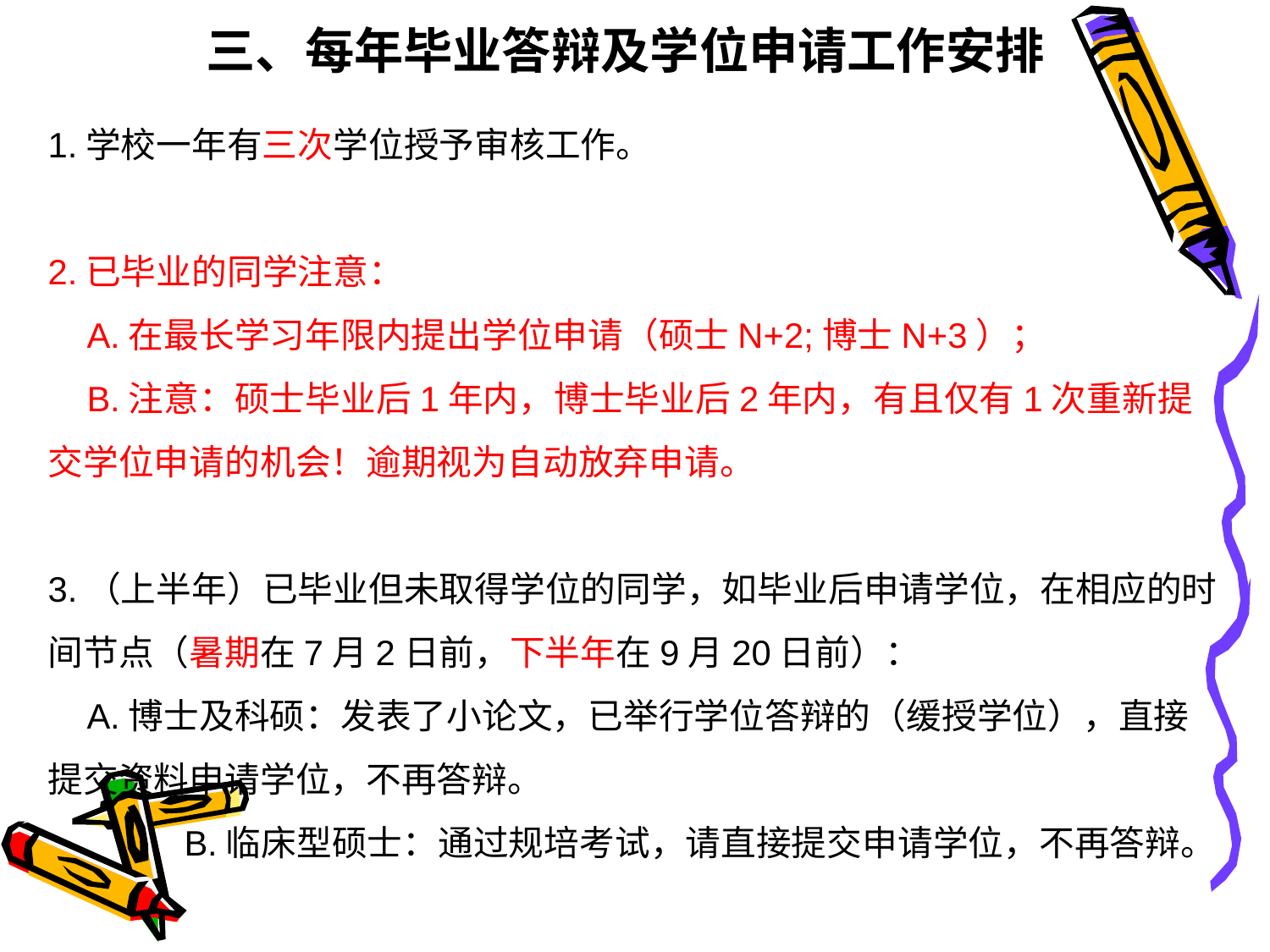

三、每年毕业答辩及学位申请工作安排
1.学校一年有三次学位授予审核工作。

2.已毕业的同学注意：
    A.在最长学习年限内提出学位申请（硕士N+2;博士N+3）；
    B.注意：硕士毕业后1年内，博士毕业后2年内，有且仅有1次重新提交学位申请的机会！逾期视为自动放弃申请。

3.（上半年）已毕业但未取得学位的同学，如毕业后申请学位，在相应的时间节点（暑期在7月2日前，下半年在9月20日前）：
    A.博士及科硕：发表了小论文，已举行学位答辩的（缓授学位），直接提交资料申请学位，不再答辩。
              B.临床型硕士：通过规培考试，请直接提交申请学位，不再答辩。